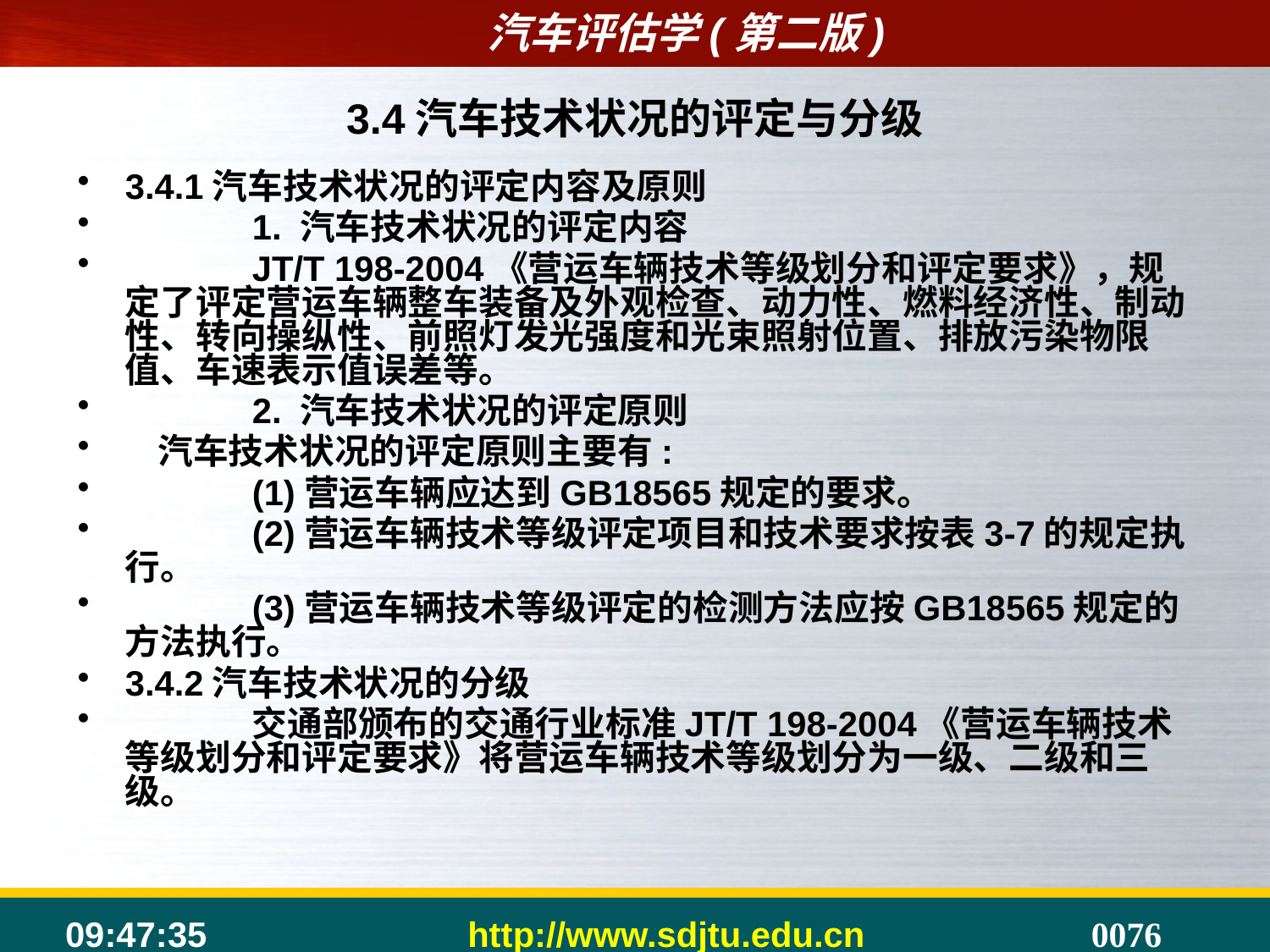

3.4汽车技术状况的评定与分级
3.4.1汽车技术状况的评定内容及原则
	1. 汽车技术状况的评定内容
	JT/T 198-2004《营运车辆技术等级划分和评定要求》，规定了评定营运车辆整车装备及外观检查、动力性、燃料经济性、制动性、转向操纵性、前照灯发光强度和光束照射位置、排放污染物限值、车速表示值误差等。
	2. 汽车技术状况的评定原则
   汽车技术状况的评定原则主要有:
	(1)营运车辆应达到GB18565规定的要求。
	(2)营运车辆技术等级评定项目和技术要求按表3-7的规定执行。
	(3)营运车辆技术等级评定的检测方法应按GB18565规定的方法执行。
3.4.2汽车技术状况的分级
	交通部颁布的交通行业标准JT/T 198-2004《营运车辆技术等级划分和评定要求》将营运车辆技术等级划分为一级、二级和三级。